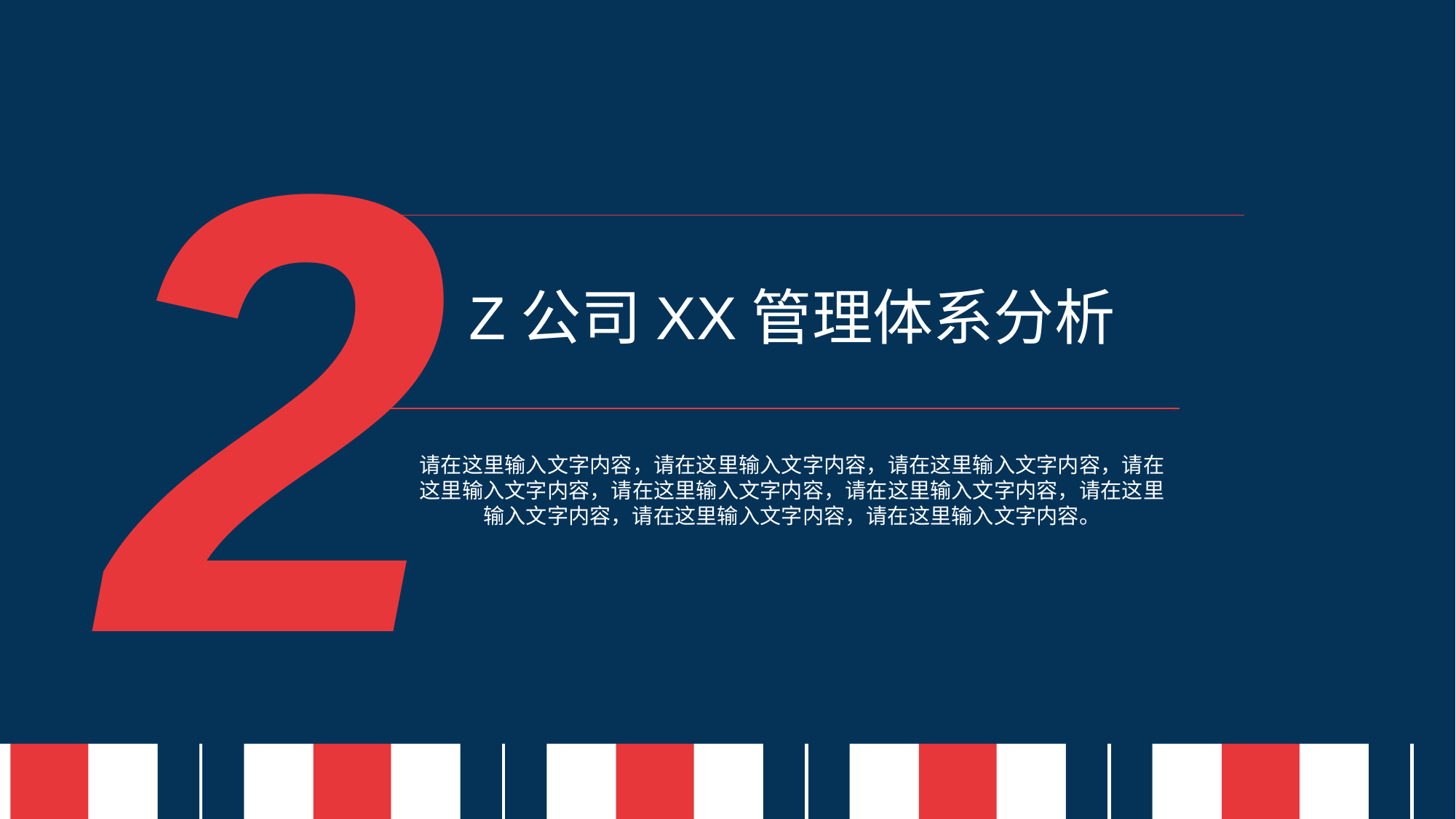

2
Z公司XX管理体系分析
请在这里输入文字内容，请在这里输入文字内容，请在这里输入文字内容，请在这里输入文字内容，请在这里输入文字内容，请在这里输入文字内容，请在这里输入文字内容，请在这里输入文字内容，请在这里输入文字内容。